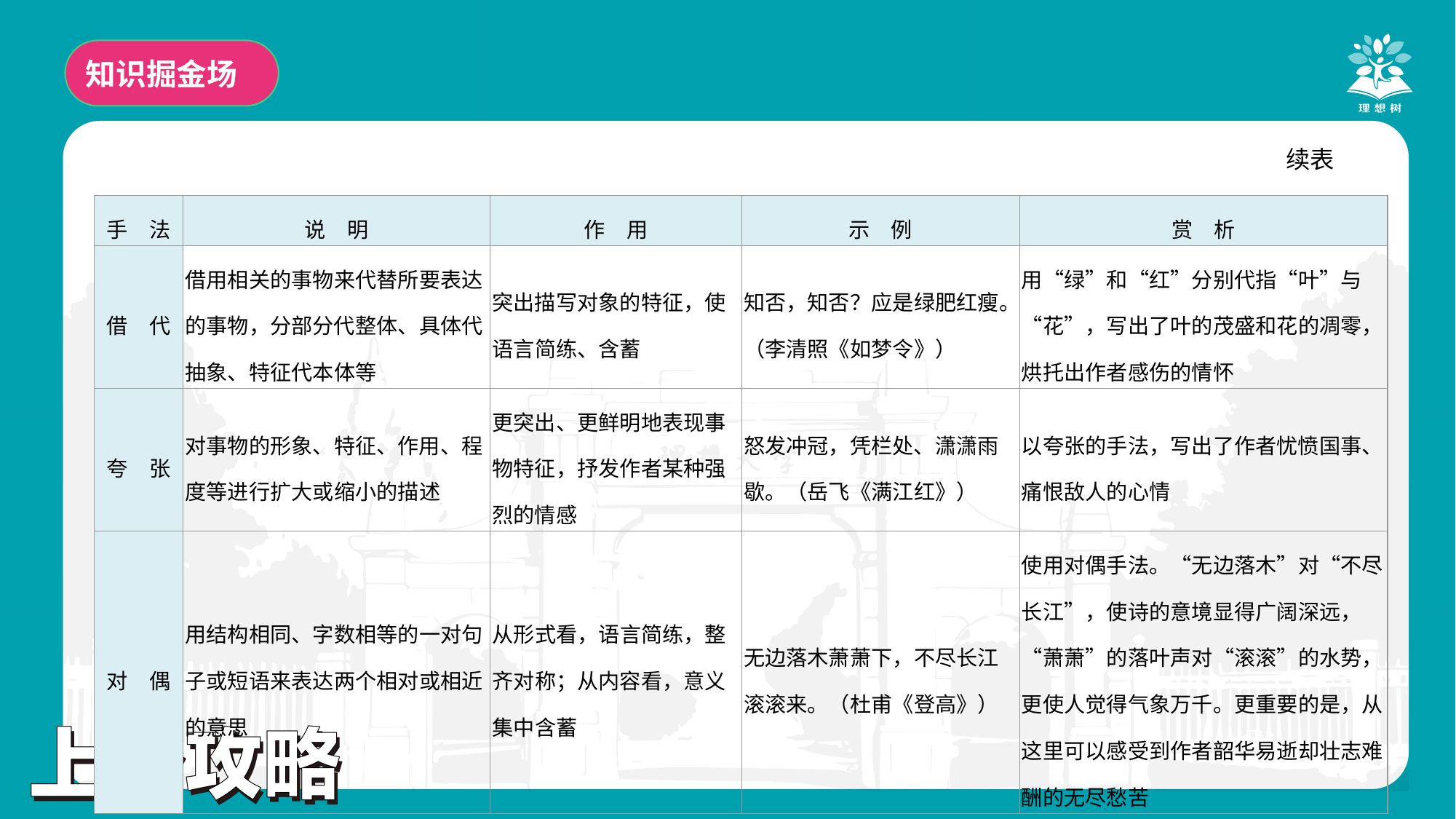

知识掘金场
续表
| 手　法 | 说　明 | 作　用 | 示　例 | 赏　析 |
| --- | --- | --- | --- | --- |
| 借　代 | 借用相关的事物来代替所要表达的事物，分部分代整体、具体代抽象、特征代本体等 | 突出描写对象的特征，使语言简练、含蓄 | 知否，知否？应是绿肥红瘦。（李清照《如梦令》） | 用“绿”和“红”分别代指“叶”与“花”，写出了叶的茂盛和花的凋零，烘托出作者感伤的情怀 |
| 夸　张 | 对事物的形象、特征、作用、程度等进行扩大或缩小的描述 | 更突出、更鲜明地表现事物特征，抒发作者某种强烈的情感 | 怒发冲冠，凭栏处、潇潇雨歇。（岳飞《满江红》） | 以夸张的手法，写出了作者忧愤国事、痛恨敌人的心情 |
| 对　偶 | 用结构相同、字数相等的一对句子或短语来表达两个相对或相近的意思 | 从形式看，语言简练，整齐对称；从内容看，意义集中含蓄 | 无边落木萧萧下，不尽长江滚滚来。（杜甫《登高》） | 使用对偶手法。“无边落木”对“不尽长江”，使诗的意境显得广阔深远，“萧萧”的落叶声对“滚滚”的水势，更使人觉得气象万千。更重要的是，从这里可以感受到作者韶华易逝却壮志难酬的无尽愁苦 |